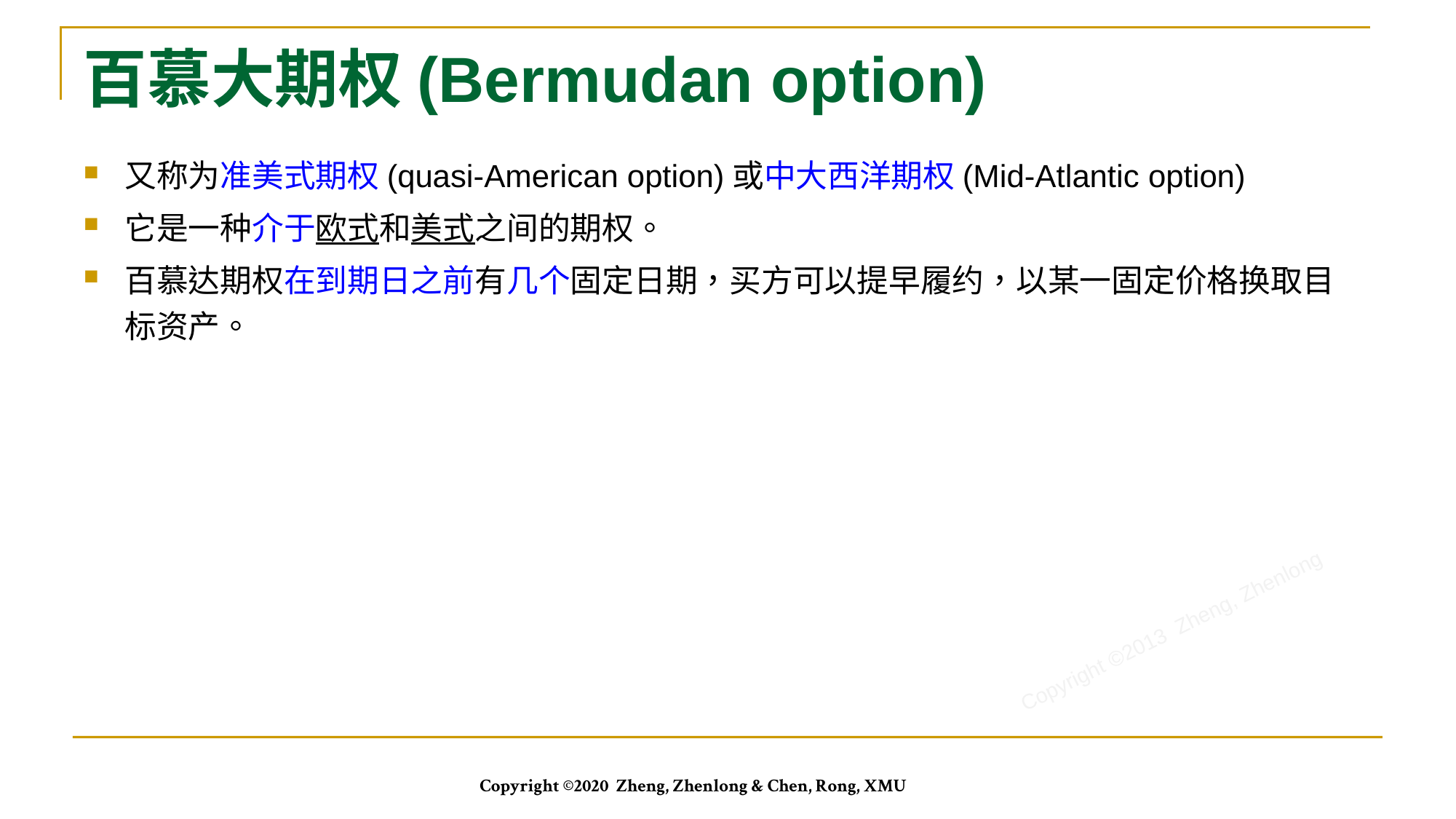

# 百慕大期权(Bermudan option)
又称为准美式期权(quasi-American option)或中大西洋期权(Mid-Atlantic option)
它是一种介于欧式和美式之间的期权。
百慕达期权在到期日之前有几个固定日期，买方可以提早履约，以某一固定价格换取目标资产。
Copyright ©2020  Zheng, Zhenlong & Chen, Rong, XMU